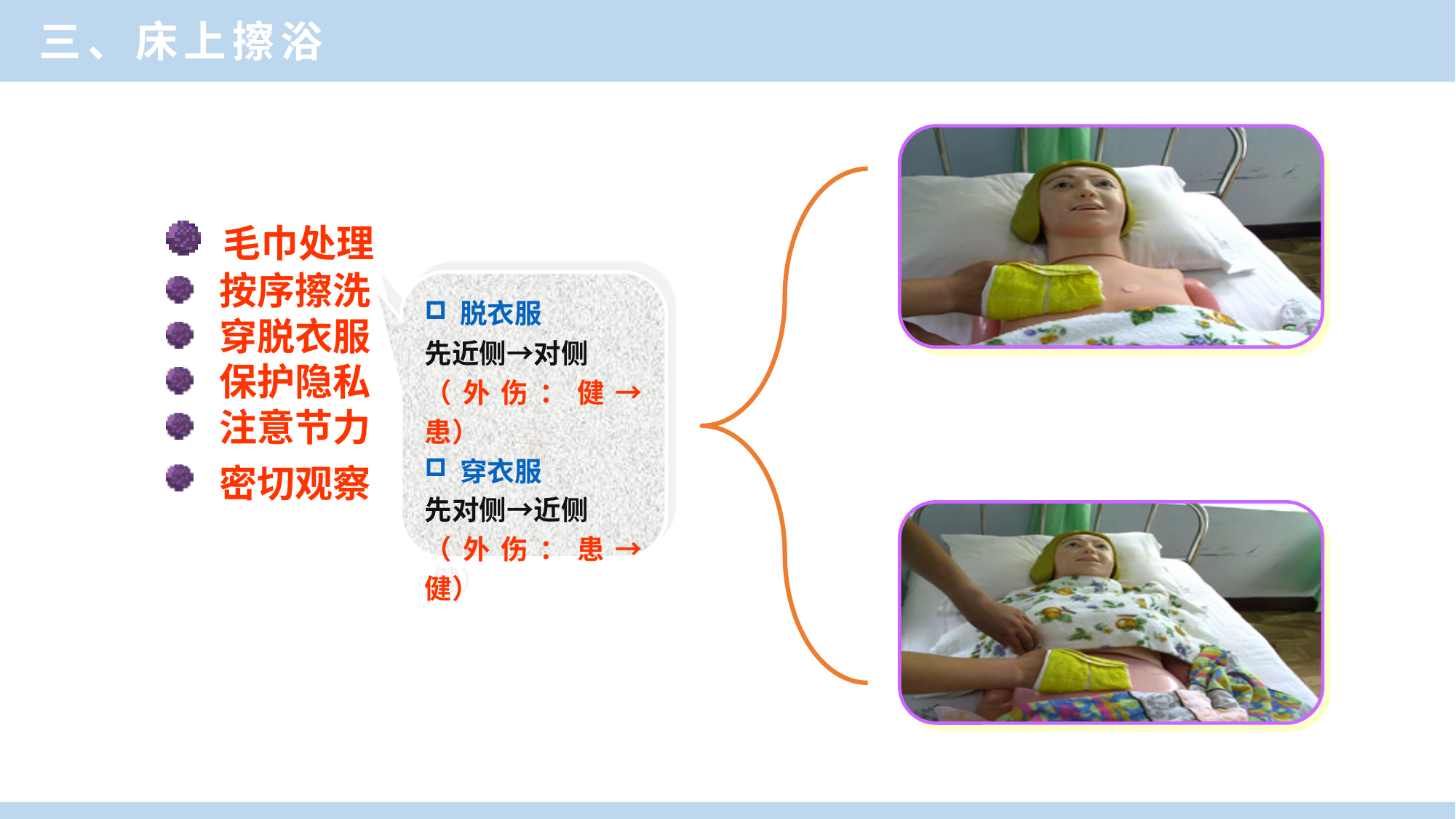

三、床上擦浴
 毛巾处理
  按序擦洗
  穿脱衣服
  保护隐私
  注意节力
  密切观察

 脱衣服
先近侧→对侧
（外伤：健→患）
 穿衣服
先对侧→近侧
（外伤：患→健）